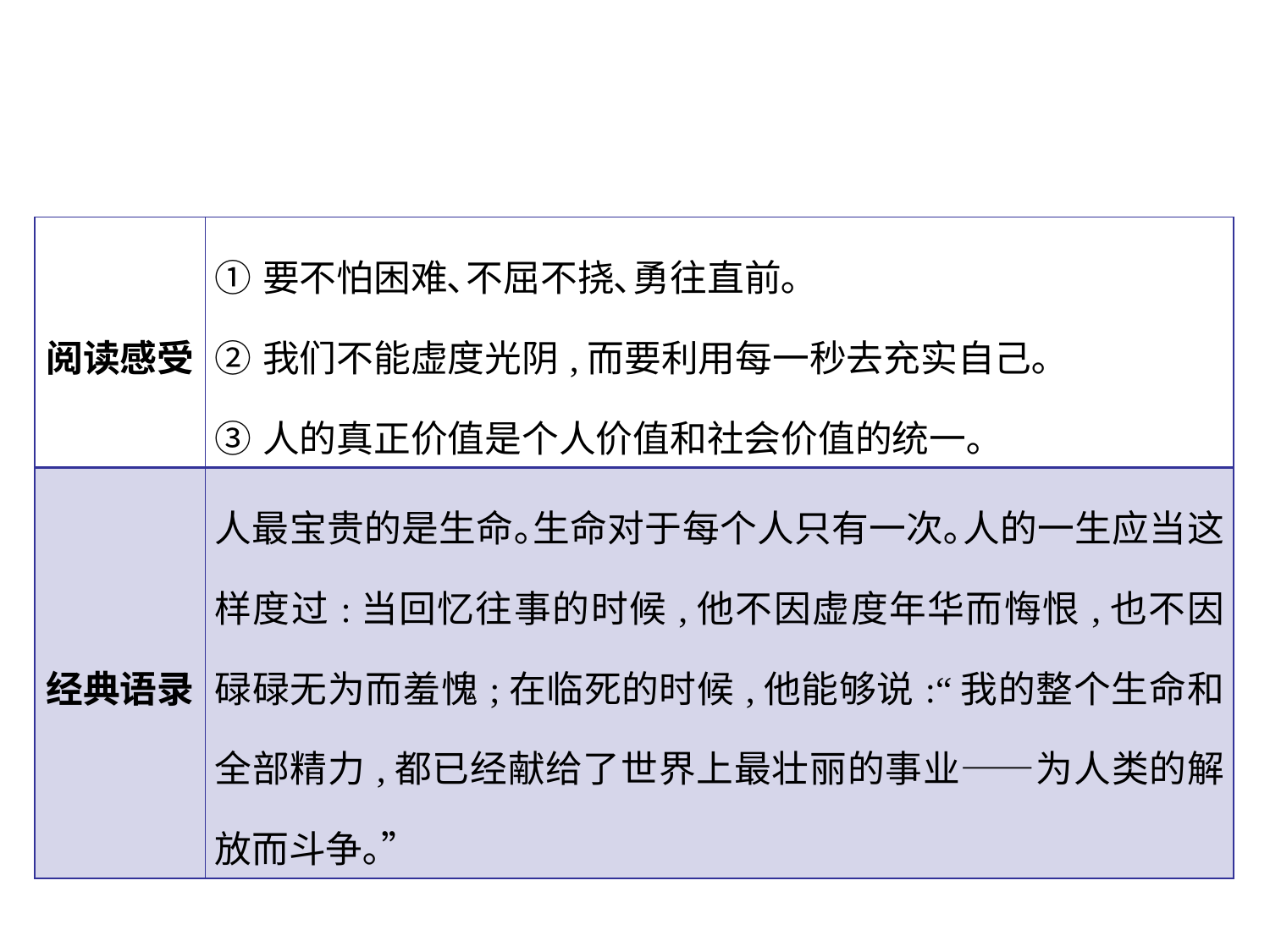

| 阅读感受 | ①要不怕困难､不屈不挠､勇往直前｡ ②我们不能虚度光阴,而要利用每一秒去充实自己｡ ③人的真正价值是个人价值和社会价值的统一｡ |
| --- | --- |
| 经典语录 | 人最宝贵的是生命｡生命对于每个人只有一次｡人的一生应当这样度过:当回忆往事的时候,他不因虚度年华而悔恨,也不因碌碌无为而羞愧;在临死的时候,他能够说:“我的整个生命和全部精力,都已经献给了世界上最壮丽的事业——为人类的解放而斗争｡” |